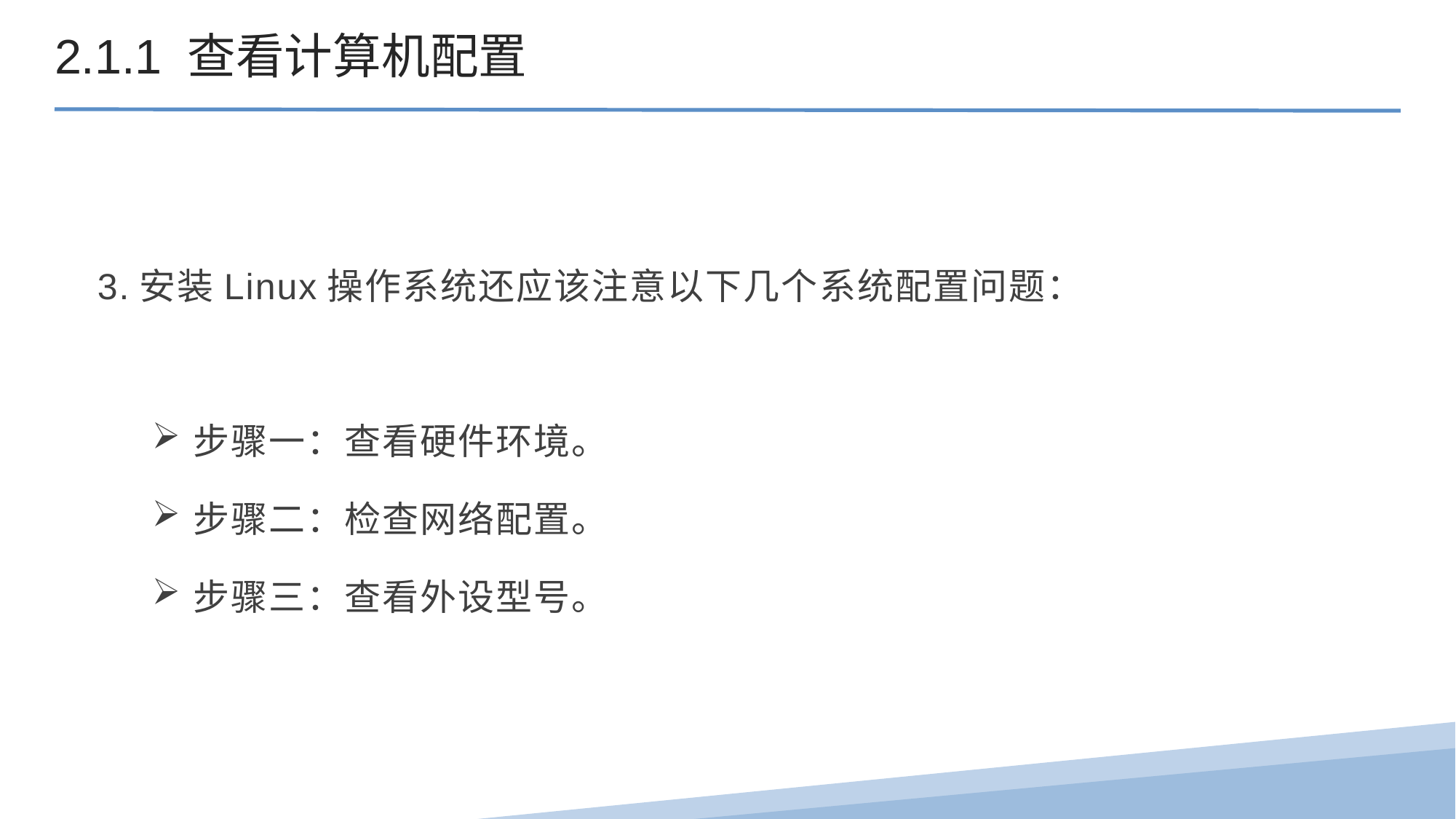

2.1.1 查看计算机配置
3.安装Linux操作系统还应该注意以下几个系统配置问题：

步骤一：查看硬件环境。
步骤二：检查网络配置。
步骤三：查看外设型号。